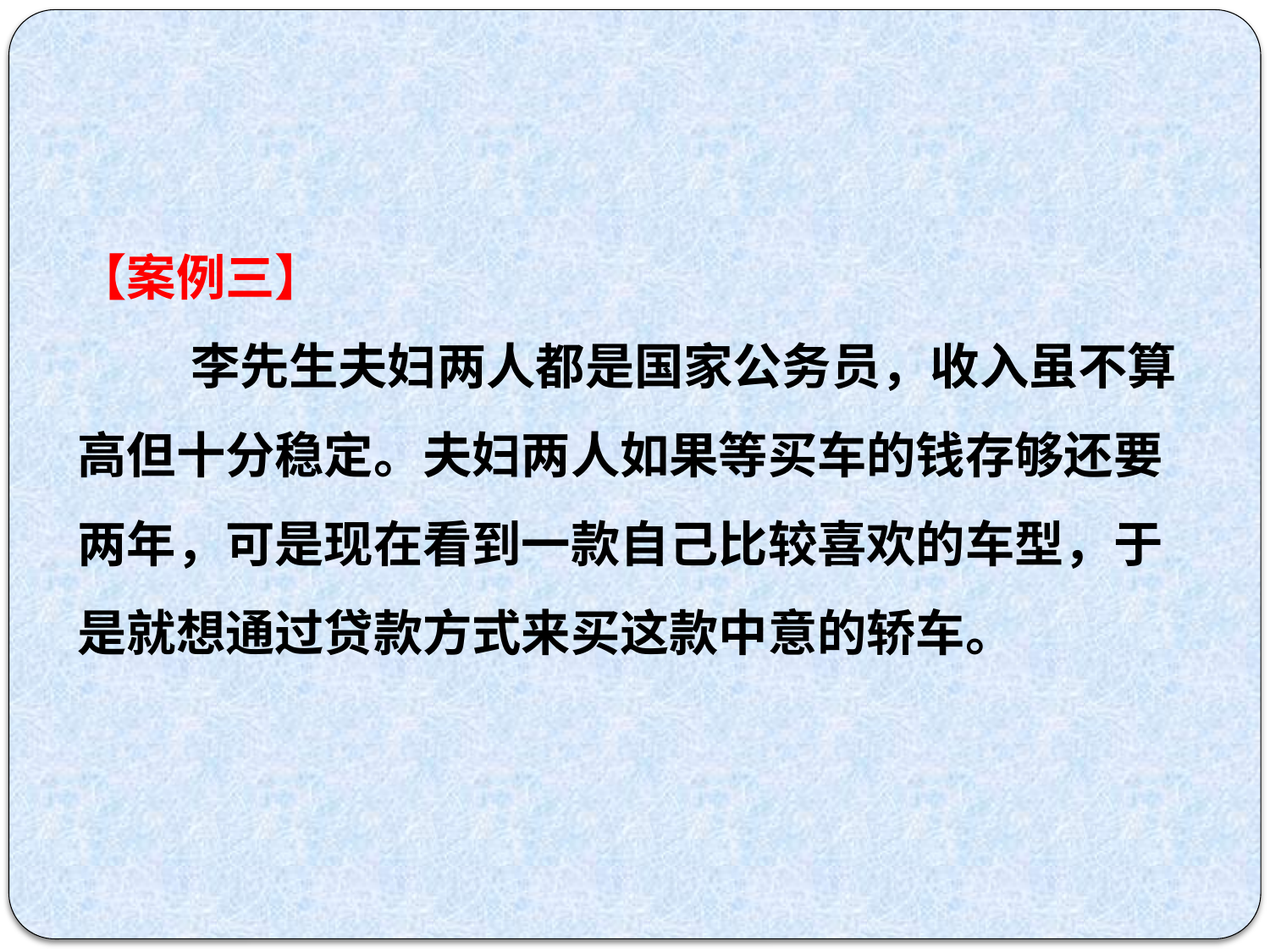

【案例三】
         李先生夫妇两人都是国家公务员，收入虽不算高但十分稳定。夫妇两人如果等买车的钱存够还要两年，可是现在看到一款自己比较喜欢的车型，于是就想通过贷款方式来买这款中意的轿车。